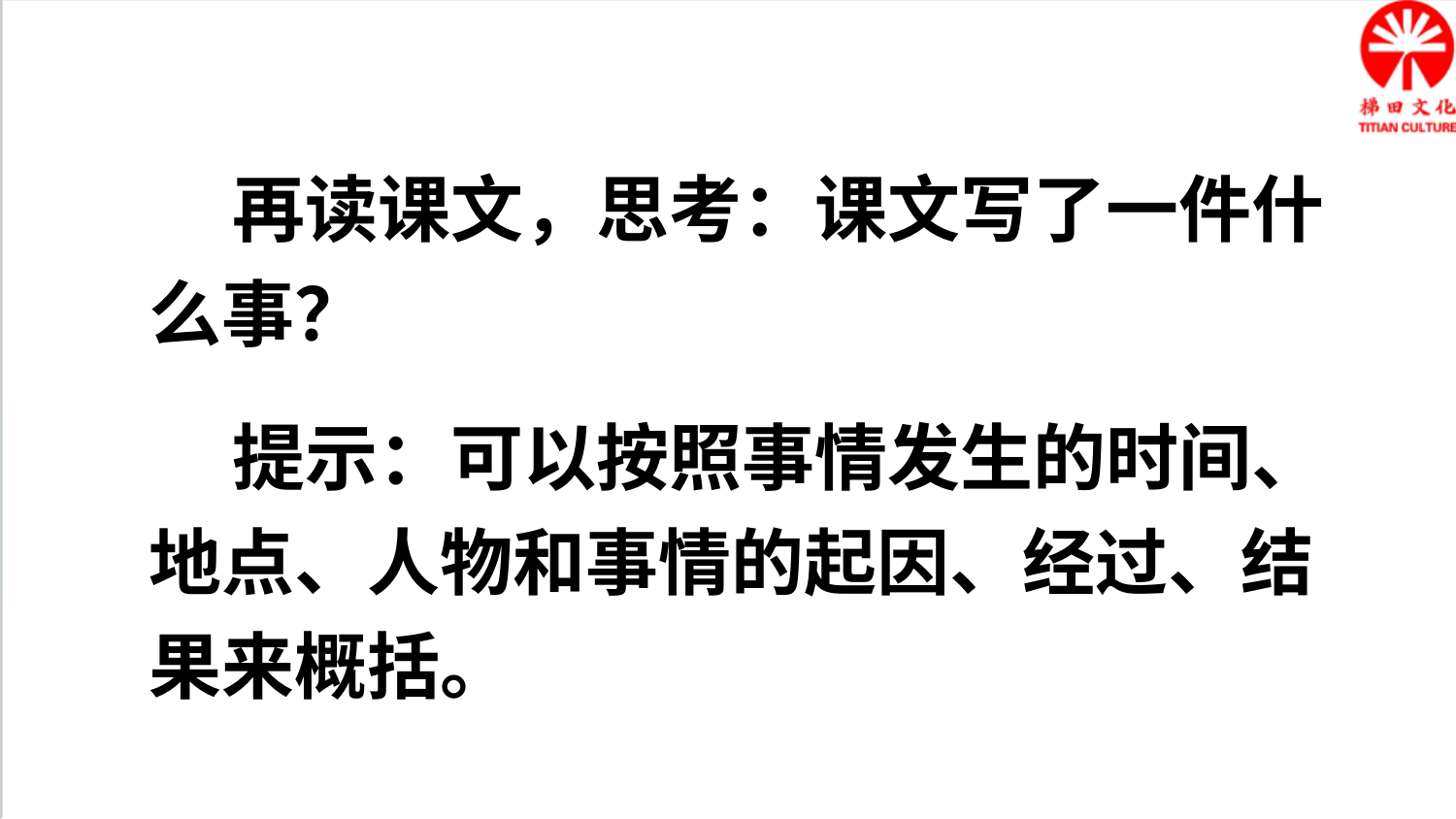

再读课文，思考：课文写了一件什么事？
    提示：可以按照事情发生的时间、地点、人物和事情的起因、经过、结果来概括。